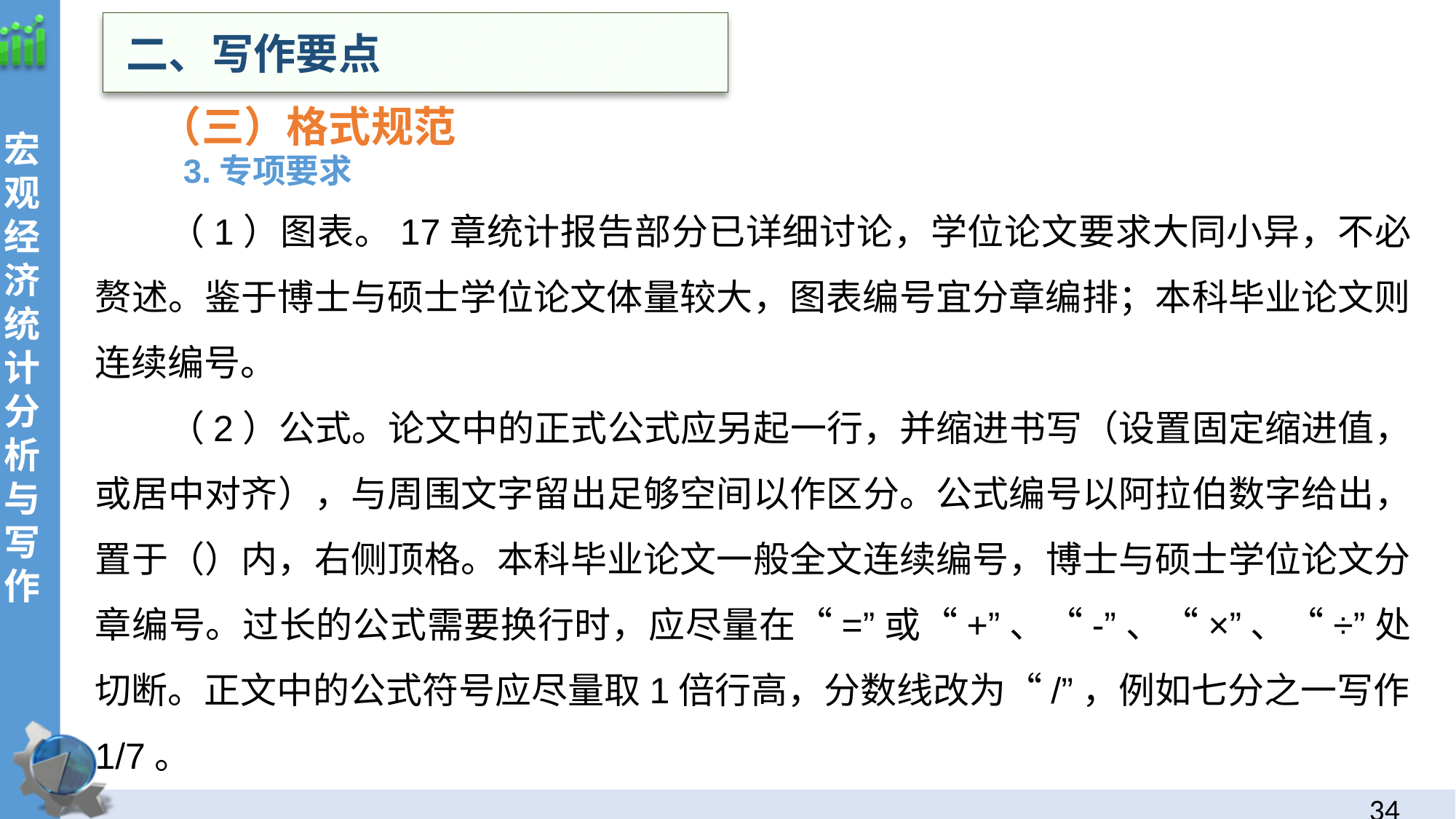

二、写作要点
 （三）格式规范

3.专项要求

（1）图表。17章统计报告部分已详细讨论，学位论文要求大同小异，不必赘述。鉴于博士与硕士学位论文体量较大，图表编号宜分章编排；本科毕业论文则连续编号。
（2）公式。论文中的正式公式应另起一行，并缩进书写（设置固定缩进值，或居中对齐），与周围文字留出足够空间以作区分。公式编号以阿拉伯数字给出，置于（）内，右侧顶格。本科毕业论文一般全文连续编号，博士与硕士学位论文分章编号。过长的公式需要换行时，应尽量在“=”或“+”、“-”、“×”、“÷”处切断。正文中的公式符号应尽量取1倍行高，分数线改为“/”，例如七分之一写作1/7。

34